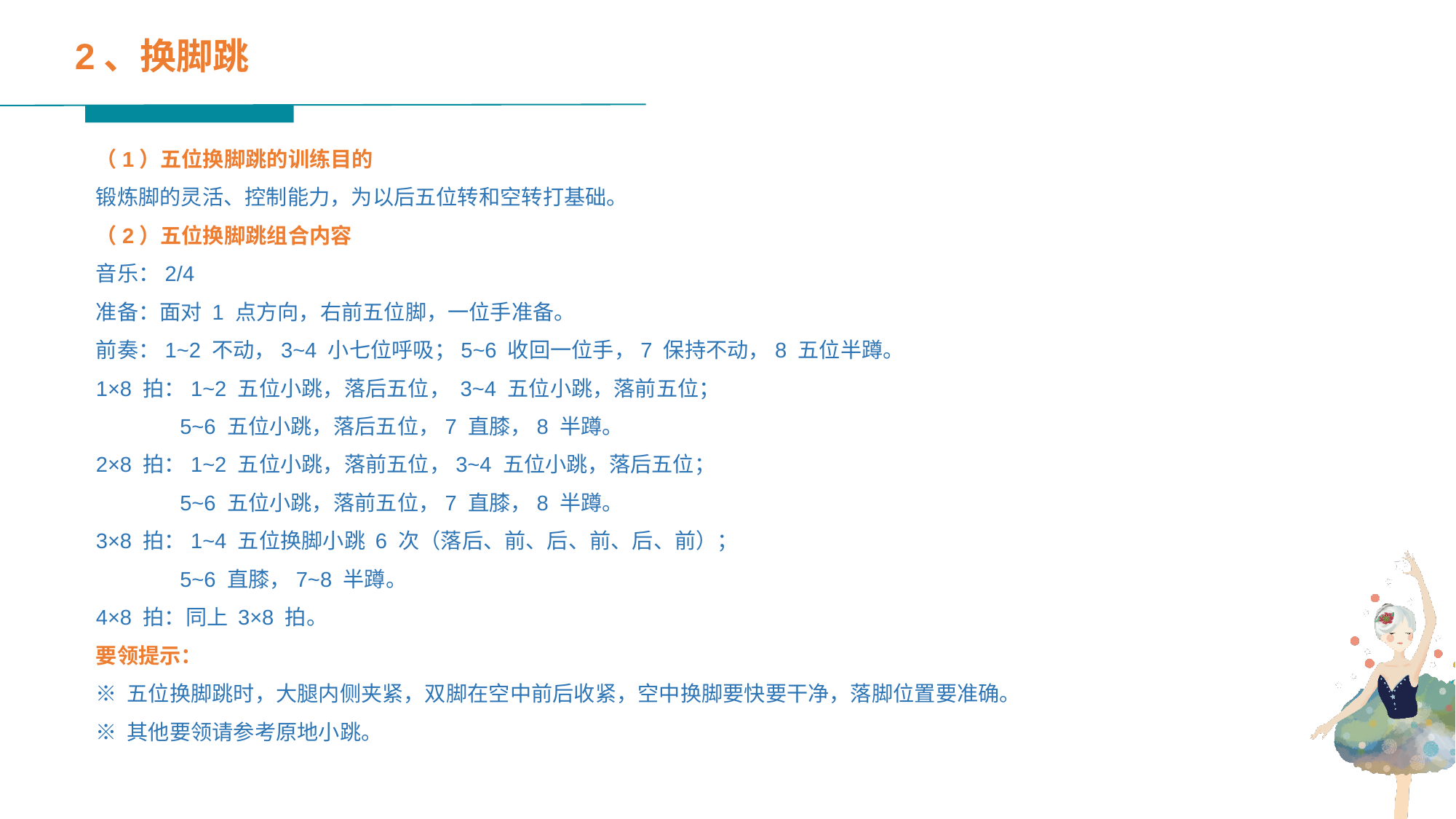

2、换脚跳

（1）五位换脚跳的训练目的
锻炼脚的灵活、控制能力，为以后五位转和空转打基础。
（2）五位换脚跳组合内容
音乐：2/4
准备：面对 1 点方向，右前五位脚，一位手准备。
前奏：1~2 不动，3~4 小七位呼吸；5~6 收回一位手，7 保持不动，8 五位半蹲。
1×8 拍：1~2 五位小跳，落后五位， 3~4 五位小跳，落前五位；
              5~6 五位小跳，落后五位，7 直膝，8 半蹲。
2×8 拍：1~2 五位小跳，落前五位，3~4 五位小跳，落后五位；
              5~6 五位小跳，落前五位，7 直膝，8 半蹲。
3×8 拍：1~4 五位换脚小跳 6 次（落后、前、后、前、后、前）；
              5~6 直膝，7~8 半蹲。
4×8 拍：同上 3×8 拍。
要领提示：
※ 五位换脚跳时，大腿内侧夹紧，双脚在空中前后收紧，空中换脚要快要干净，落脚位置要准确。
※ 其他要领请参考原地小跳。